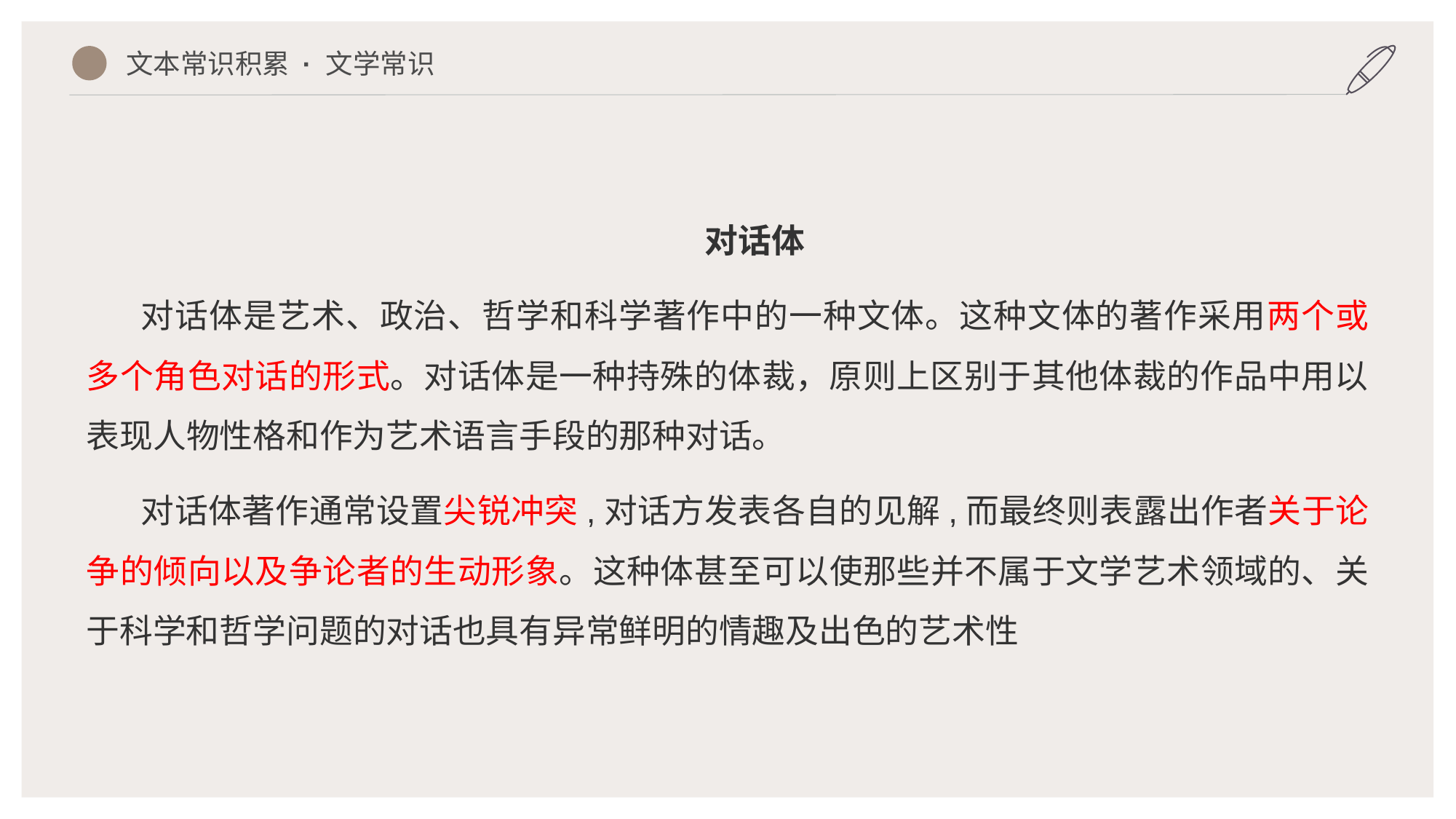

文本常识积累 · 文学常识

对话体
对话体是艺术、政治、哲学和科学著作中的一种文体。这种文体的著作采用两个或多个角色对话的形式。对话体是一种持殊的体裁，原则上区别于其他体裁的作品中用以表现人物性格和作为艺术语言手段的那种对话。
对话体著作通常设置尖锐冲突,对话方发表各自的见解,而最终则表露出作者关于论争的倾向以及争论者的生动形象。这种体甚至可以使那些并不属于文学艺术领域的、关于科学和哲学问题的对话也具有异常鲜明的情趣及出色的艺术性